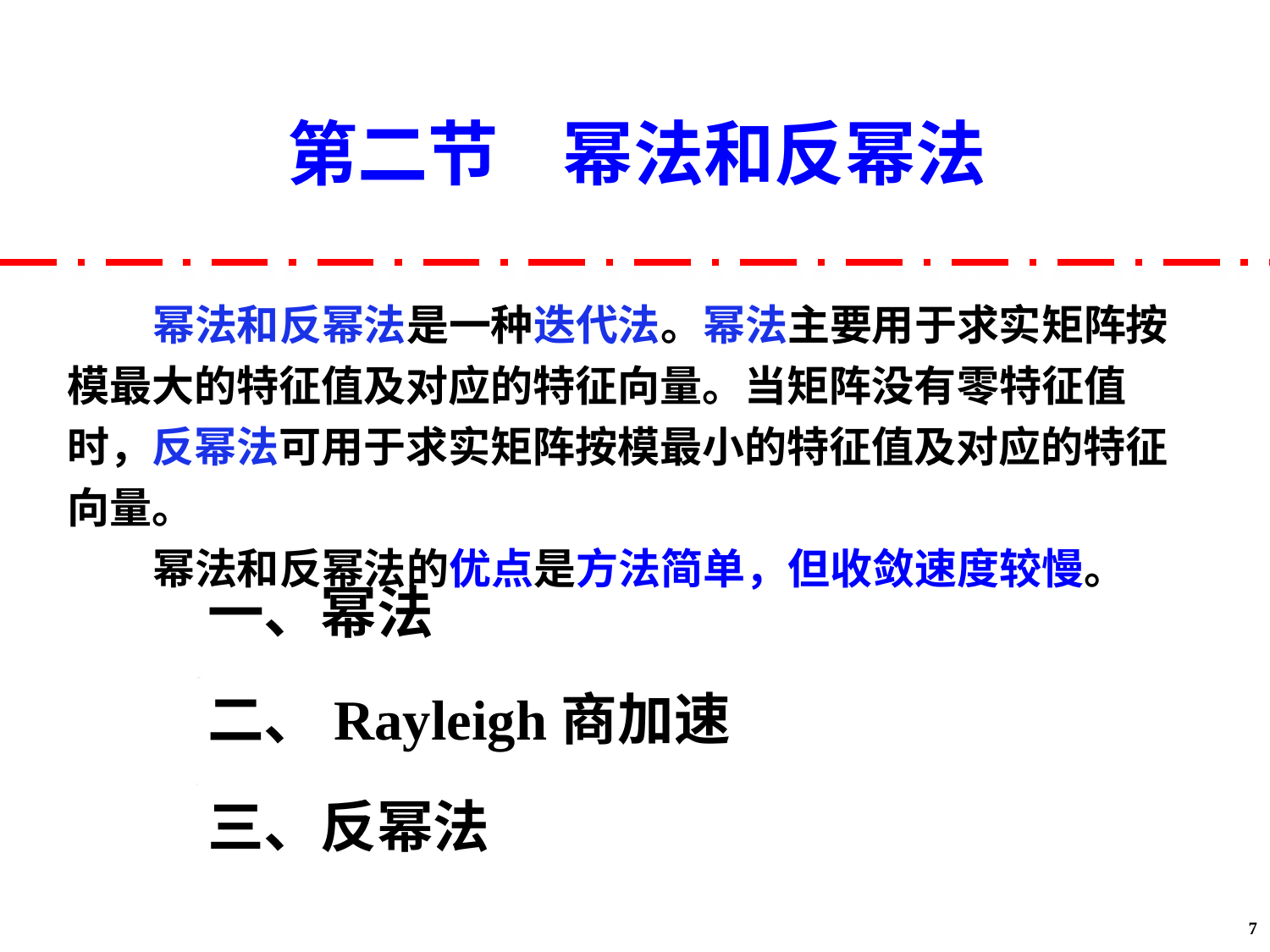

第二节    幂法和反幂法
幂法和反幂法是一种迭代法。幂法主要用于求实矩阵按模最大的特征值及对应的特征向量。当矩阵没有零特征值时，反幂法可用于求实矩阵按模最小的特征值及对应的特征向量。
幂法和反幂法的优点是方法简单，但收敛速度较慢。
一、幂法
二、Rayleigh商加速
三、反幂法
7